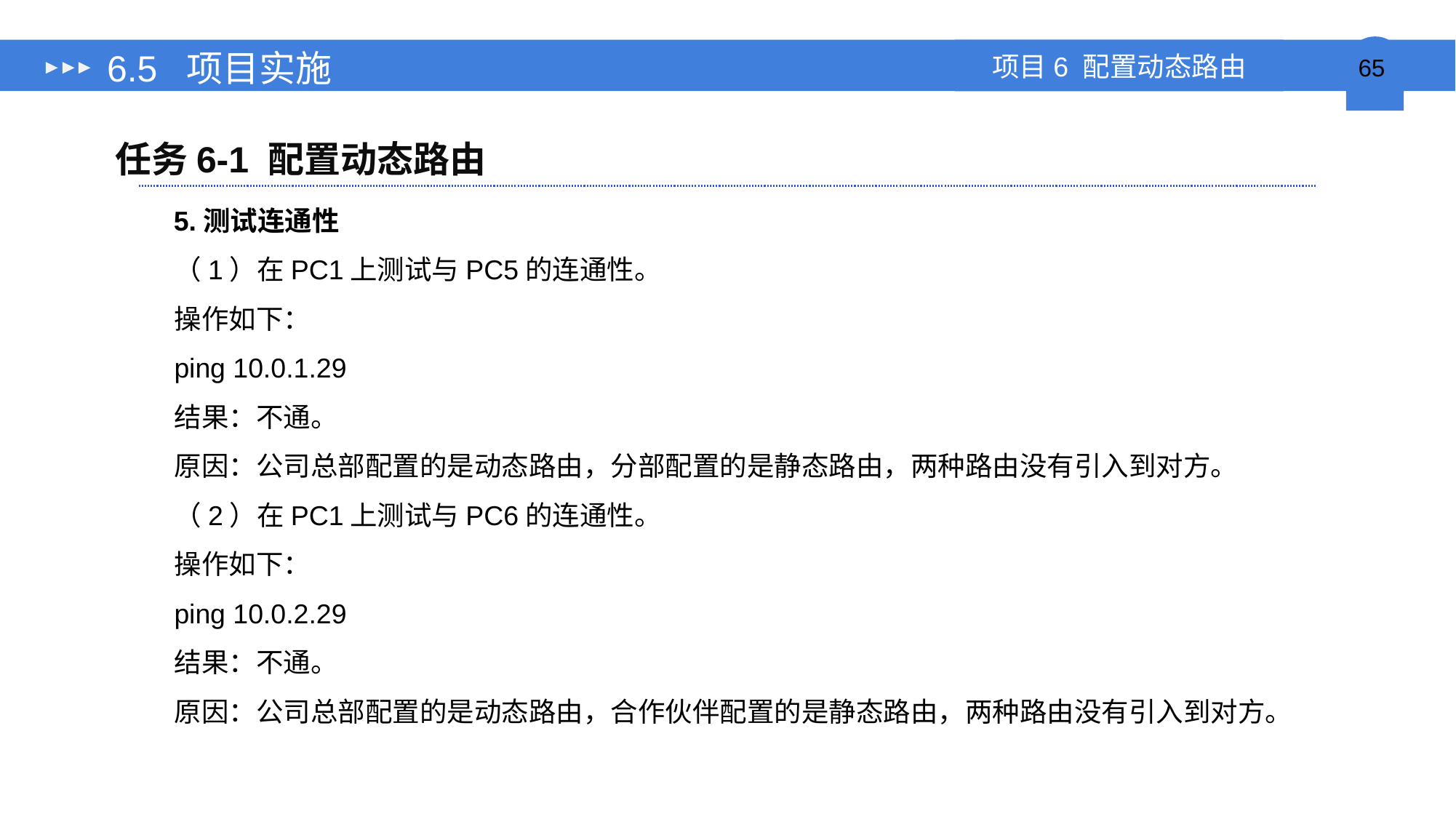

# 6.5  项目实施
任务6-1 配置动态路由
5.测试连通性
（1）在PC1上测试与PC5的连通性。
操作如下：
ping 10.0.1.29
结果：不通。
原因：公司总部配置的是动态路由，分部配置的是静态路由，两种路由没有引入到对方。
（2）在PC1上测试与PC6的连通性。
操作如下：
ping 10.0.2.29
结果：不通。
原因：公司总部配置的是动态路由，合作伙伴配置的是静态路由，两种路由没有引入到对方。